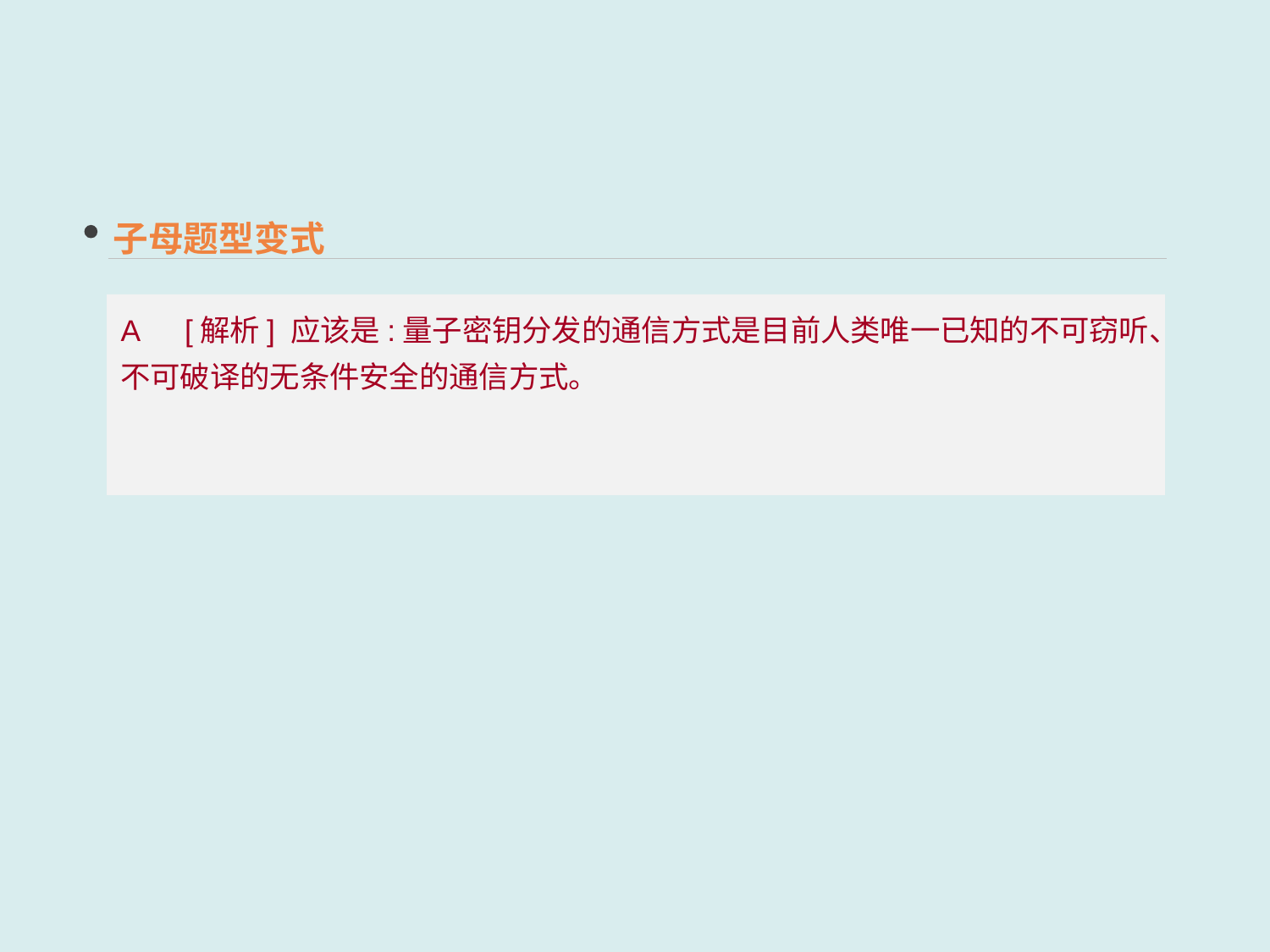

子母题型变式

A　[解析] 应该是:量子密钥分发的通信方式是目前人类唯一已知的不可窃听、不可破译的无条件安全的通信方式。